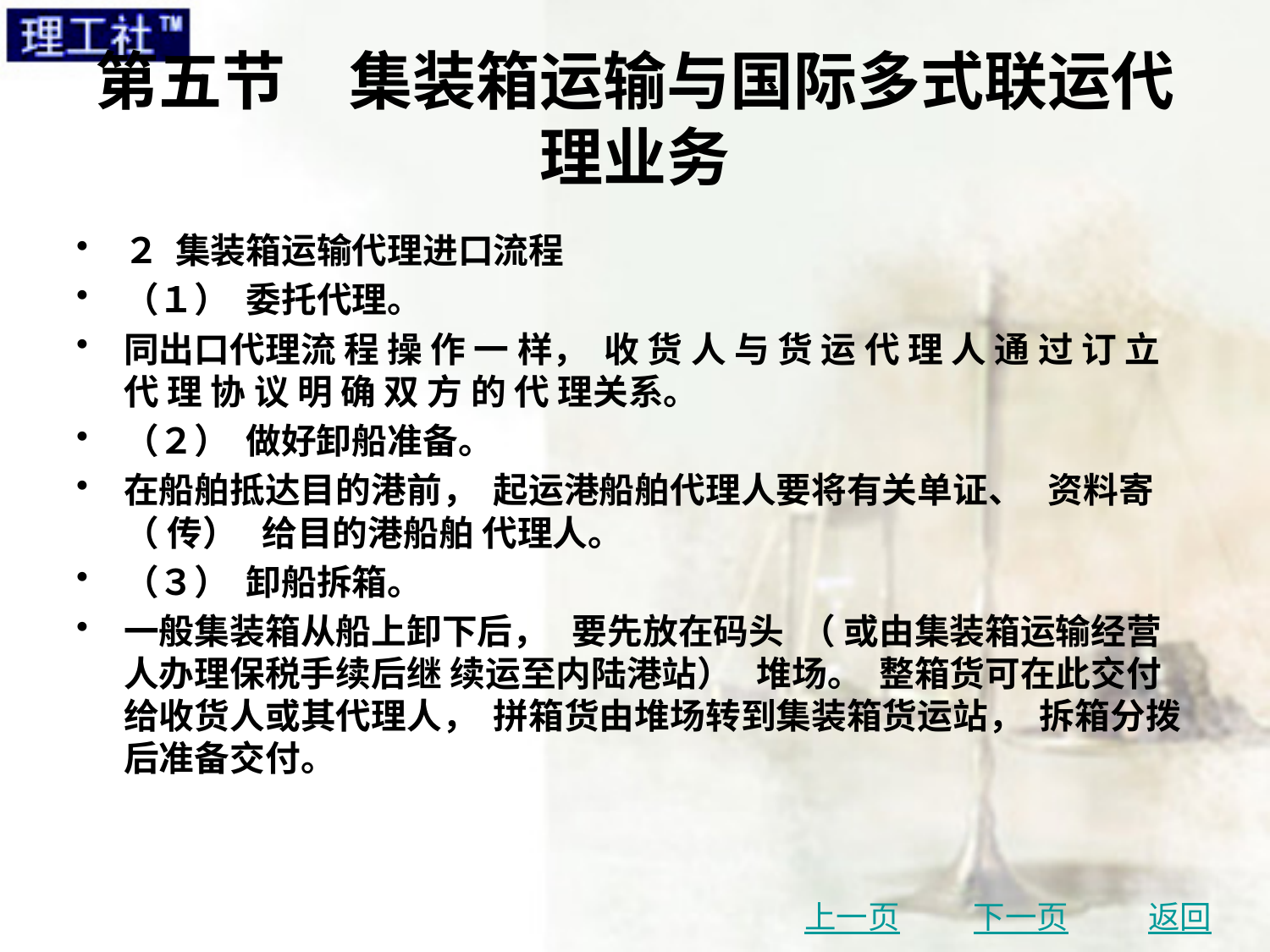

# 第五节　集装箱运输与国际多式联运代理业务
２  集装箱运输代理进口流程
（１）  委托代理。
同出口代理流 程 操 作 一 样，  收 货 人 与 货 运 代 理 人 通 过 订 立 代 理 协 议 明 确 双 方 的 代 理关系。
（２）  做好卸船准备。
在船舶抵达目的港前，  起运港船舶代理人要将有关单证、   资料寄  （ 传）   给目的港船舶 代理人。
（３）  卸船拆箱。
一般集装箱从船上卸下后，   要先放在码头  （ 或由集装箱运输经营人办理保税手续后继 续运至内陆港站）   堆场。  整箱货可在此交付给收货人或其代理人，  拼箱货由堆场转到集装箱货运站，  拆箱分拨后准备交付。

上一页
下一页
返回